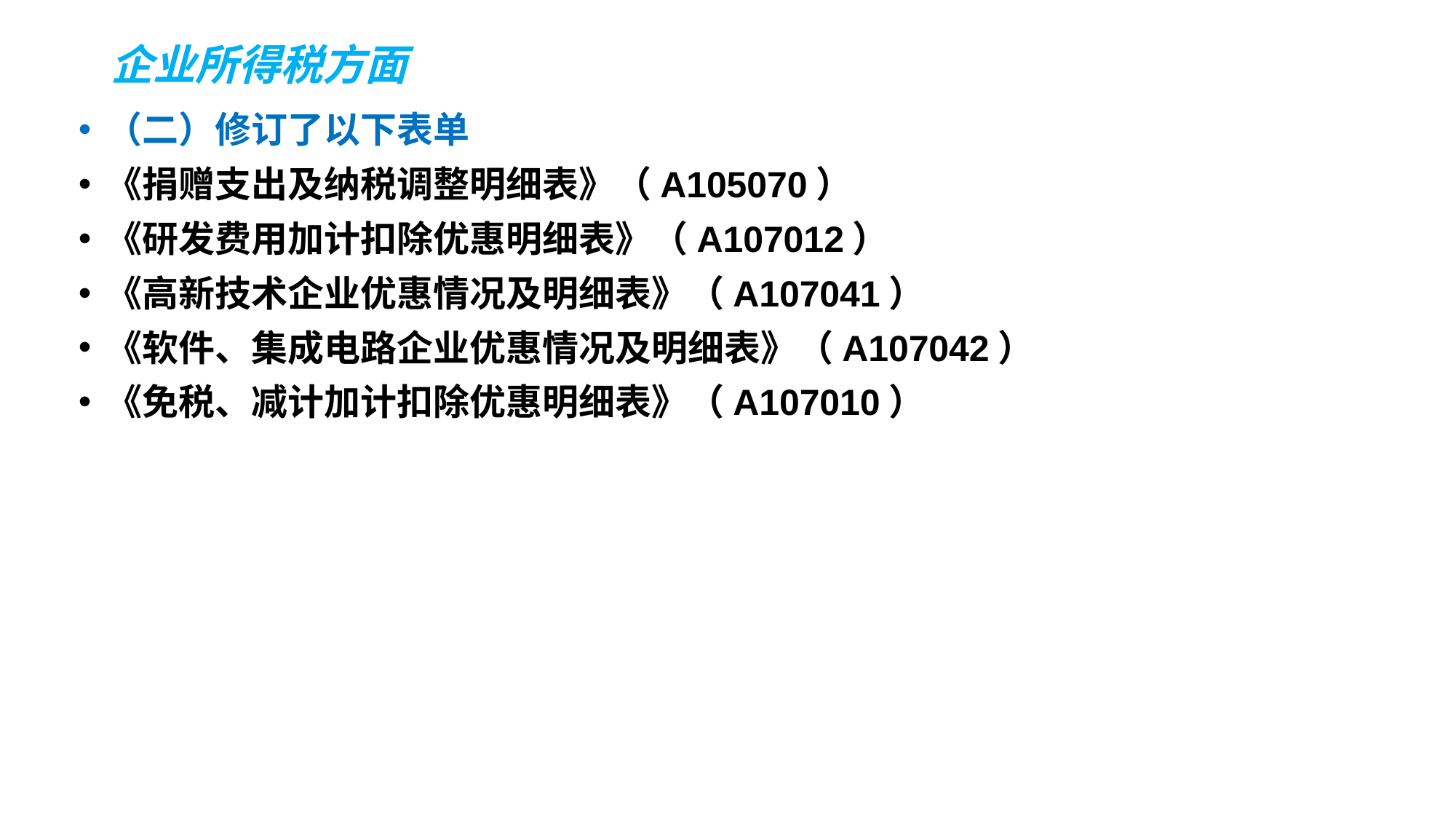

# 企业所得税方面
（二）修订了以下表单
《捐赠支出及纳税调整明细表》（A105070）
《研发费用加计扣除优惠明细表》（A107012）
《高新技术企业优惠情况及明细表》（A107041）
《软件、集成电路企业优惠情况及明细表》（A107042）
《免税、减计加计扣除优惠明细表》（A107010）